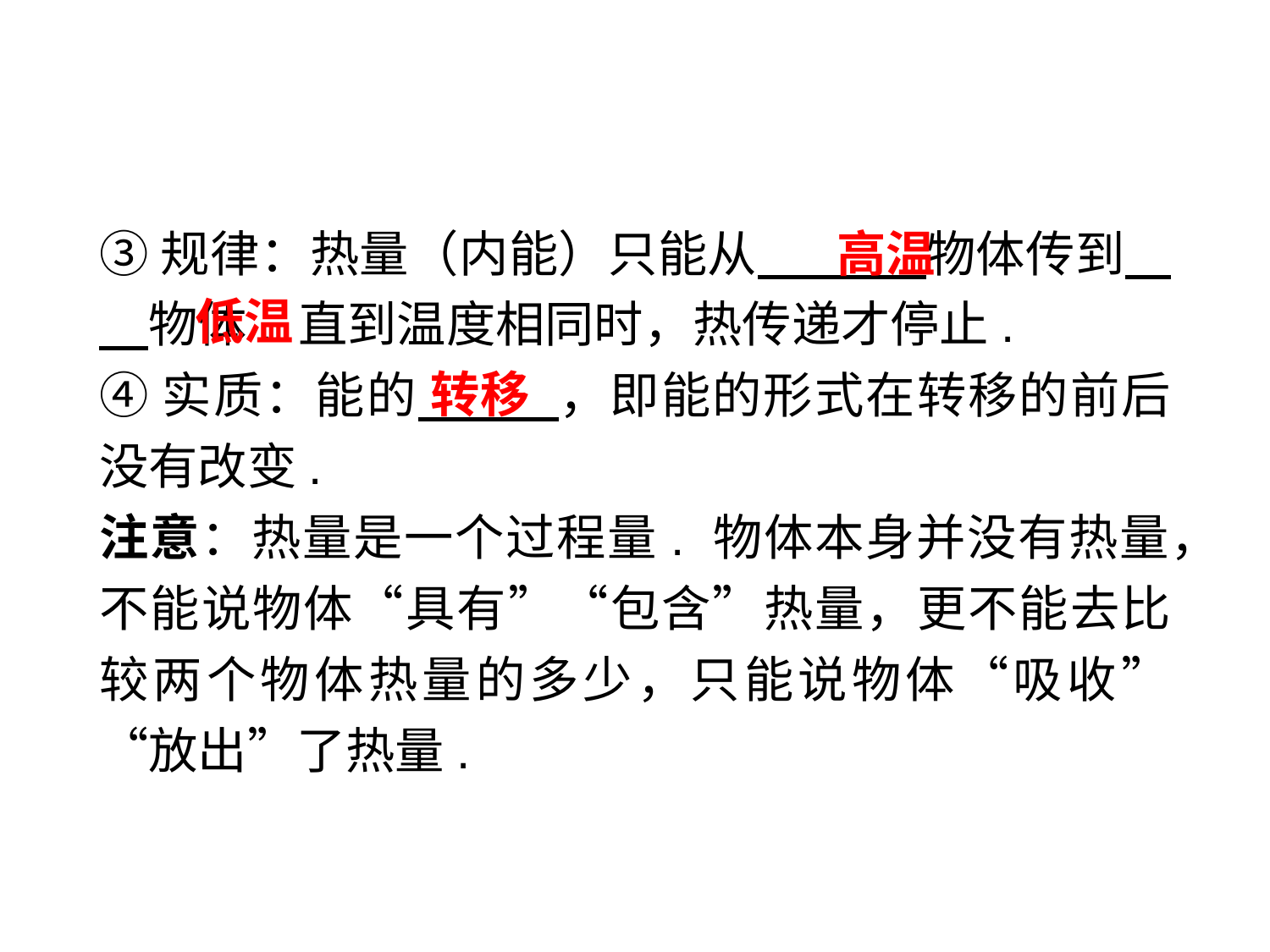

③规律：热量（内能）只能从　　      物体传到     　物体. 直到温度相同时，热传递才停止.
④实质：能的　　   ，即能的形式在转移的前后没有改变.
注意：热量是一个过程量. 物体本身并没有热量，不能说物体“具有”“包含”热量，更不能去比较两个物体热量的多少，只能说物体“吸收”“放出”了热量.
高温
低温
转移